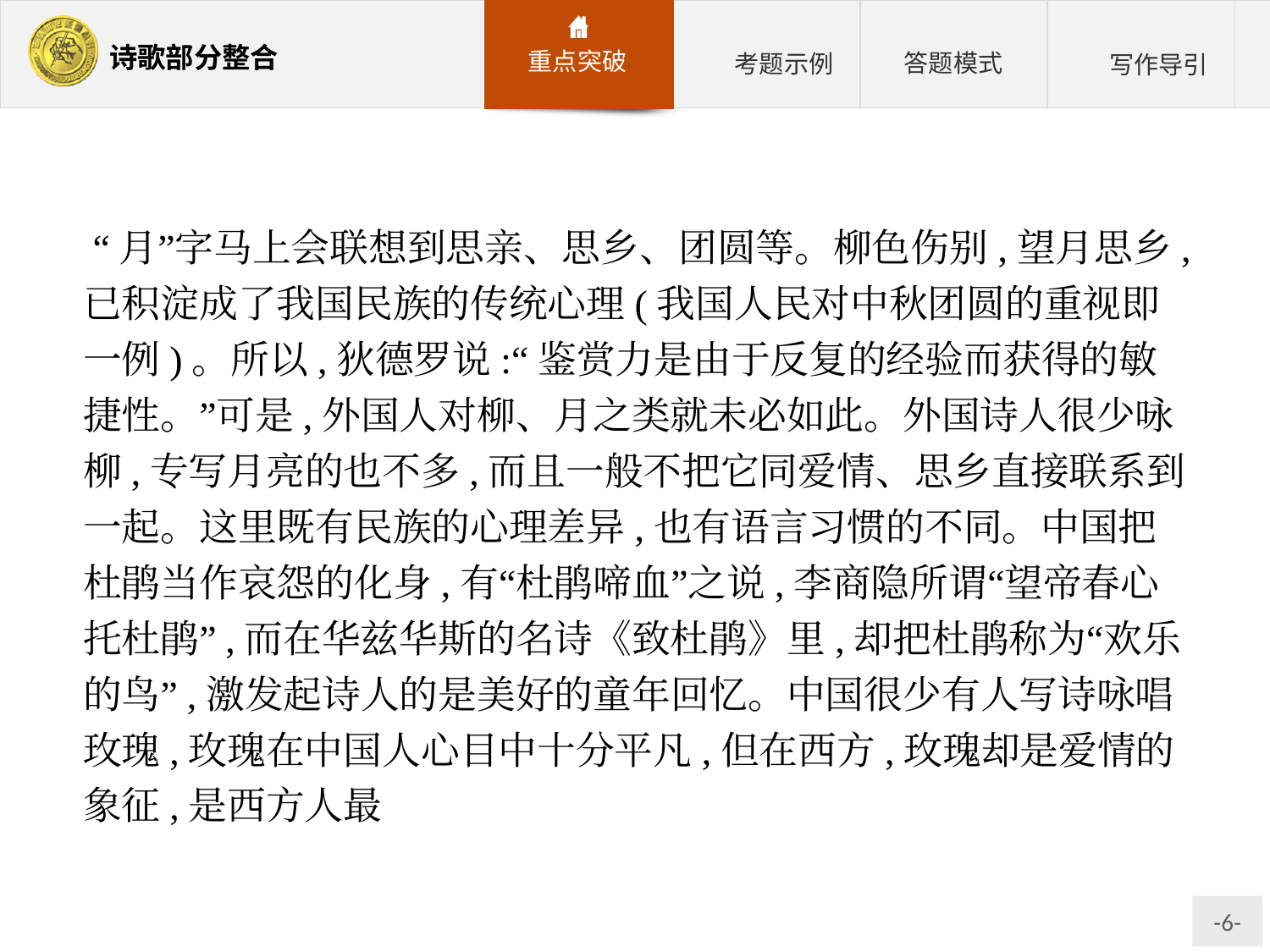

“月”字马上会联想到思亲、思乡、团圆等。柳色伤别,望月思乡,已积淀成了我国民族的传统心理(我国人民对中秋团圆的重视即一例)。所以,狄德罗说:“鉴赏力是由于反复的经验而获得的敏捷性。”可是,外国人对柳、月之类就未必如此。外国诗人很少咏柳,专写月亮的也不多,而且一般不把它同爱情、思乡直接联系到一起。这里既有民族的心理差异,也有语言习惯的不同。中国把杜鹃当作哀怨的化身,有“杜鹃啼血”之说,李商隐所谓“望帝春心托杜鹃”,而在华兹华斯的名诗《致杜鹃》里,却把杜鹃称为“欢乐的鸟”,激发起诗人的是美好的童年回忆。中国很少有人写诗咏唱玫瑰,玫瑰在中国人心目中十分平凡,但在西方,玫瑰却是爱情的象征,是西方人最